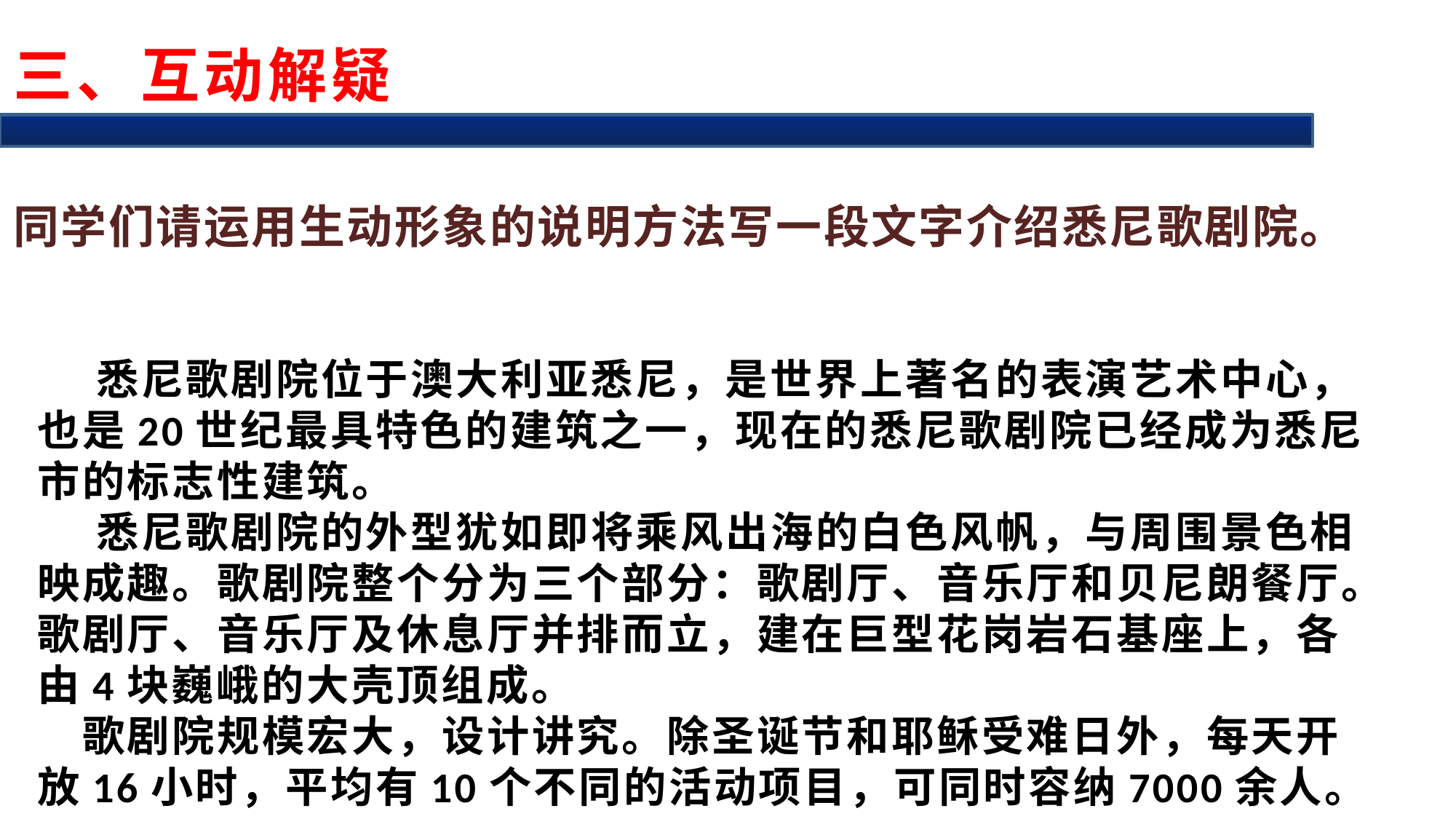

三、互动解疑

同学们请运用生动形象的说明方法写一段文字介绍悉尼歌剧院。

    悉尼歌剧院位于澳大利亚悉尼，是世界上著名的表演艺术中心，也是20世纪最具特色的建筑之一，现在的悉尼歌剧院已经成为悉尼市的标志性建筑。
    悉尼歌剧院的外型犹如即将乘风出海的白色风帆，与周围景色相映成趣。歌剧院整个分为三个部分：歌剧厅、音乐厅和贝尼朗餐厅。歌剧厅、音乐厅及休息厅并排而立，建在巨型花岗岩石基座上，各由4块巍峨的大壳顶组成。
　歌剧院规模宏大，设计讲究。除圣诞节和耶稣受难日外，每天开放16小时，平均有10个不同的活动项目，可同时容纳7000余人。